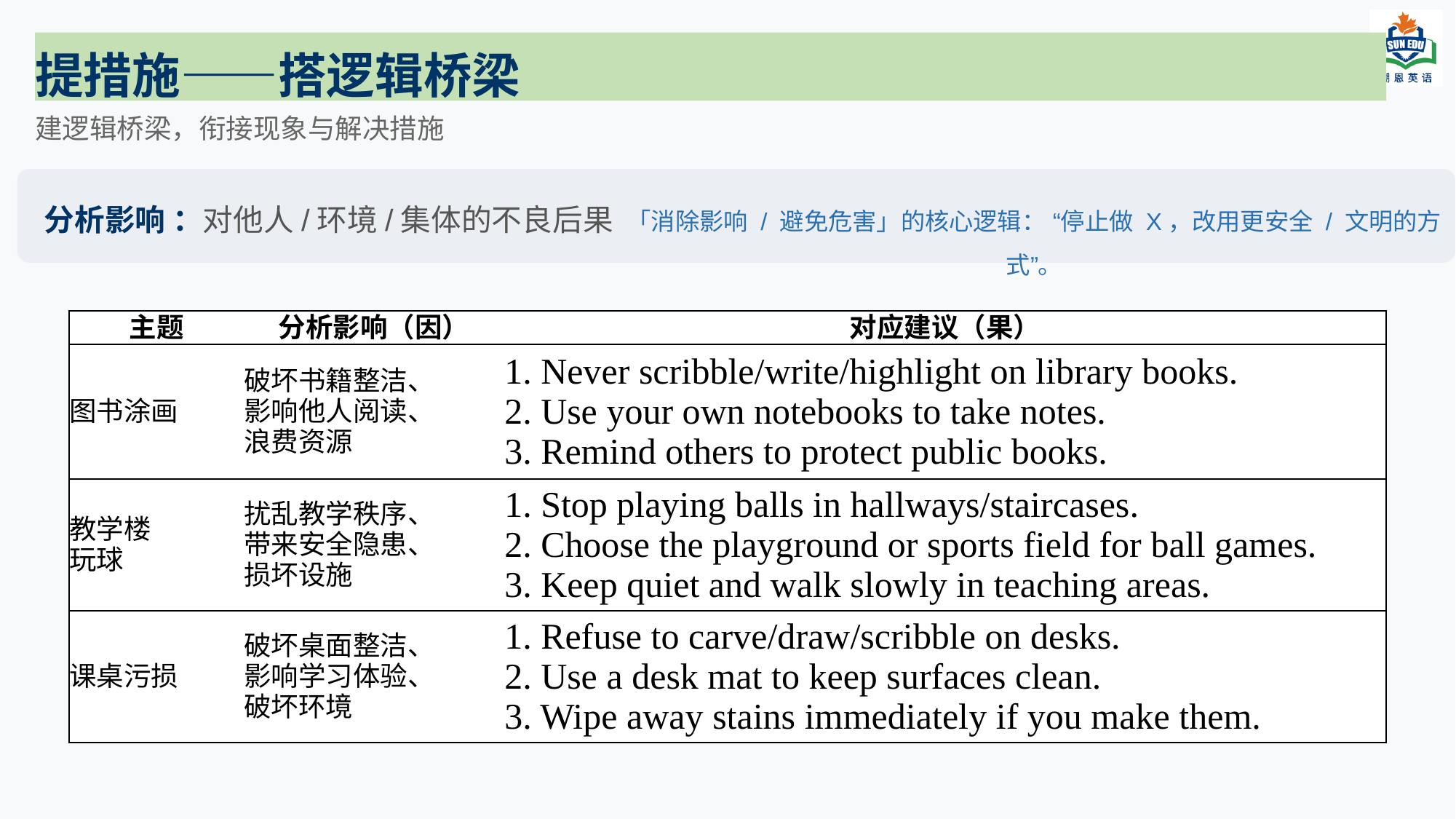

提措施——搭逻辑桥梁
建逻辑桥梁，衔接现象与解决措施

「消除影响 / 避免危害」的核心逻辑： “停止做 X，改用更安全 / 文明的方式”。
分析影响 ：对他人/环境/集体的不良后果
| 主题 | 分析影响（因） | 对应建议（果） |
| --- | --- | --- |
| 图书涂画 | 破坏书籍整洁、 影响他人阅读、 浪费资源 | 1. Never scribble/write/highlight on library books. 2. Use your own notebooks to take notes. 3. Remind others to protect public books. |
| 教学楼 玩球 | 扰乱教学秩序、 带来安全隐患、 损坏设施 | 1. Stop playing balls in hallways/staircases. 2. Choose the playground or sports field for ball games. 3. Keep quiet and walk slowly in teaching areas. |
| 课桌污损 | 破坏桌面整洁、 影响学习体验、 破坏环境 | 1. Refuse to carve/draw/scribble on desks. 2. Use a desk mat to keep surfaces clean. 3. Wipe away stains immediately if you make them. |